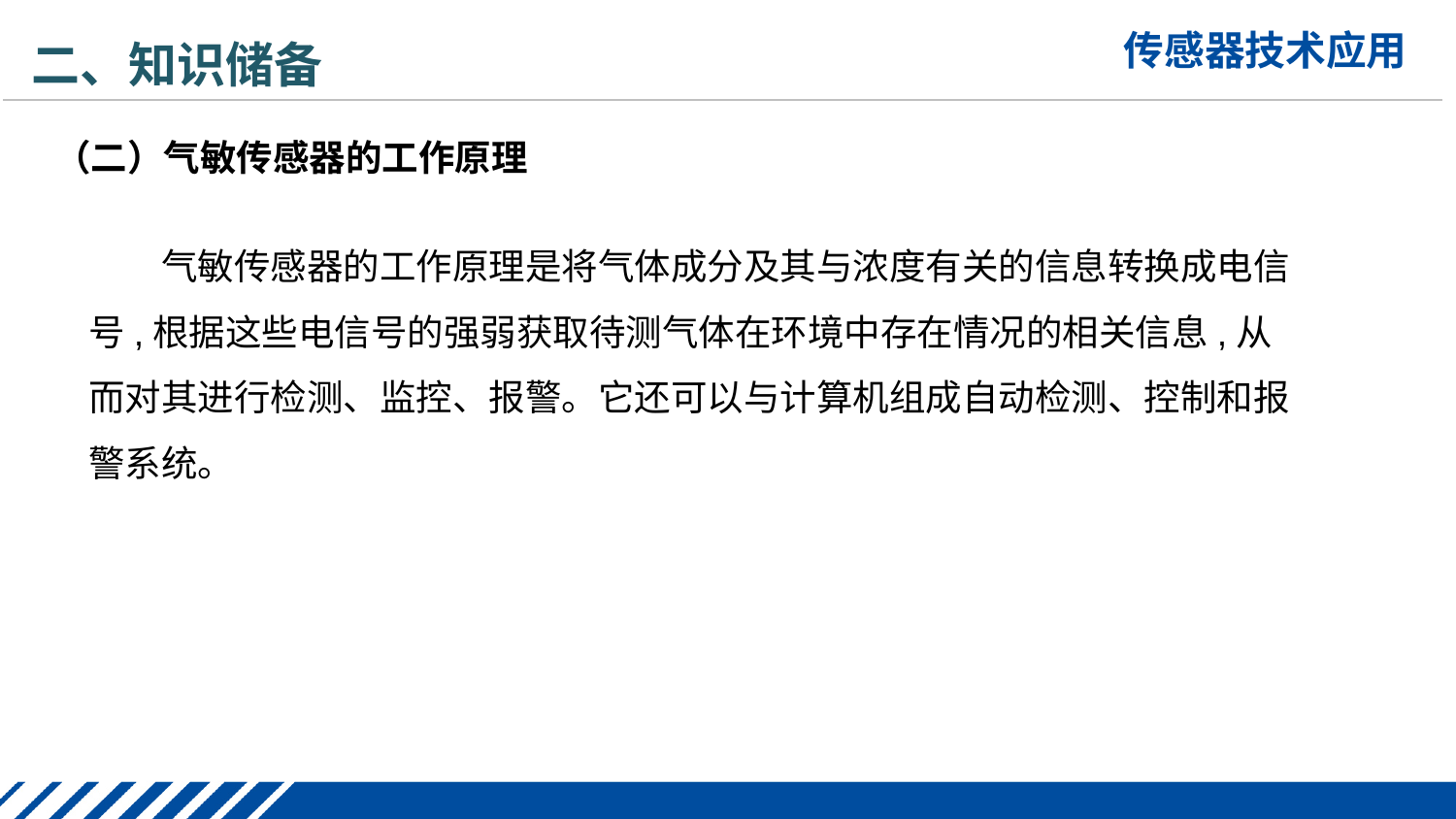

二、知识储备
（二）气敏传感器的工作原理
气敏传感器的工作原理是将气体成分及其与浓度有关的信息转换成电信号,根据这些电信号的强弱获取待测气体在环境中存在情况的相关信息,从而对其进行检测、监控、报警。它还可以与计算机组成自动检测、控制和报警系统。